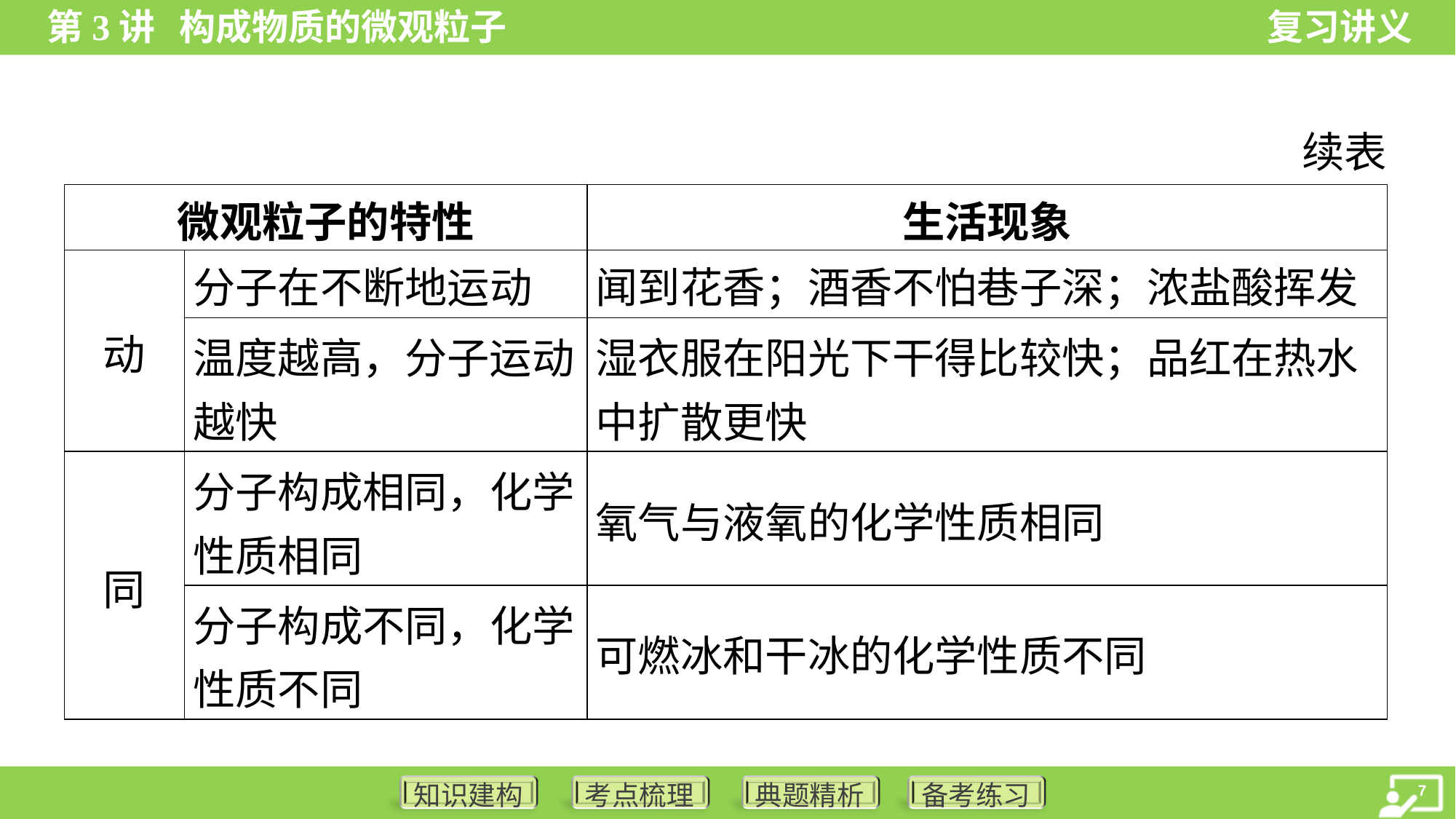

续表
| 微观粒子的特性 |  | 生活现象 |
| --- | --- | --- |
| 动 | 分子在不断地运动 | 闻到花香；酒香不怕巷子深；浓盐酸挥发 |
|  | 温度越高，分子运动 越快 | 湿衣服在阳光下干得比较快；品红在热水 中扩散更快 |
| 同 | 分子构成相同，化学 性质相同 | 氧气与液氧的化学性质相同 |
|  | 分子构成不同，化学 性质不同 | 可燃冰和干冰的化学性质不同 |